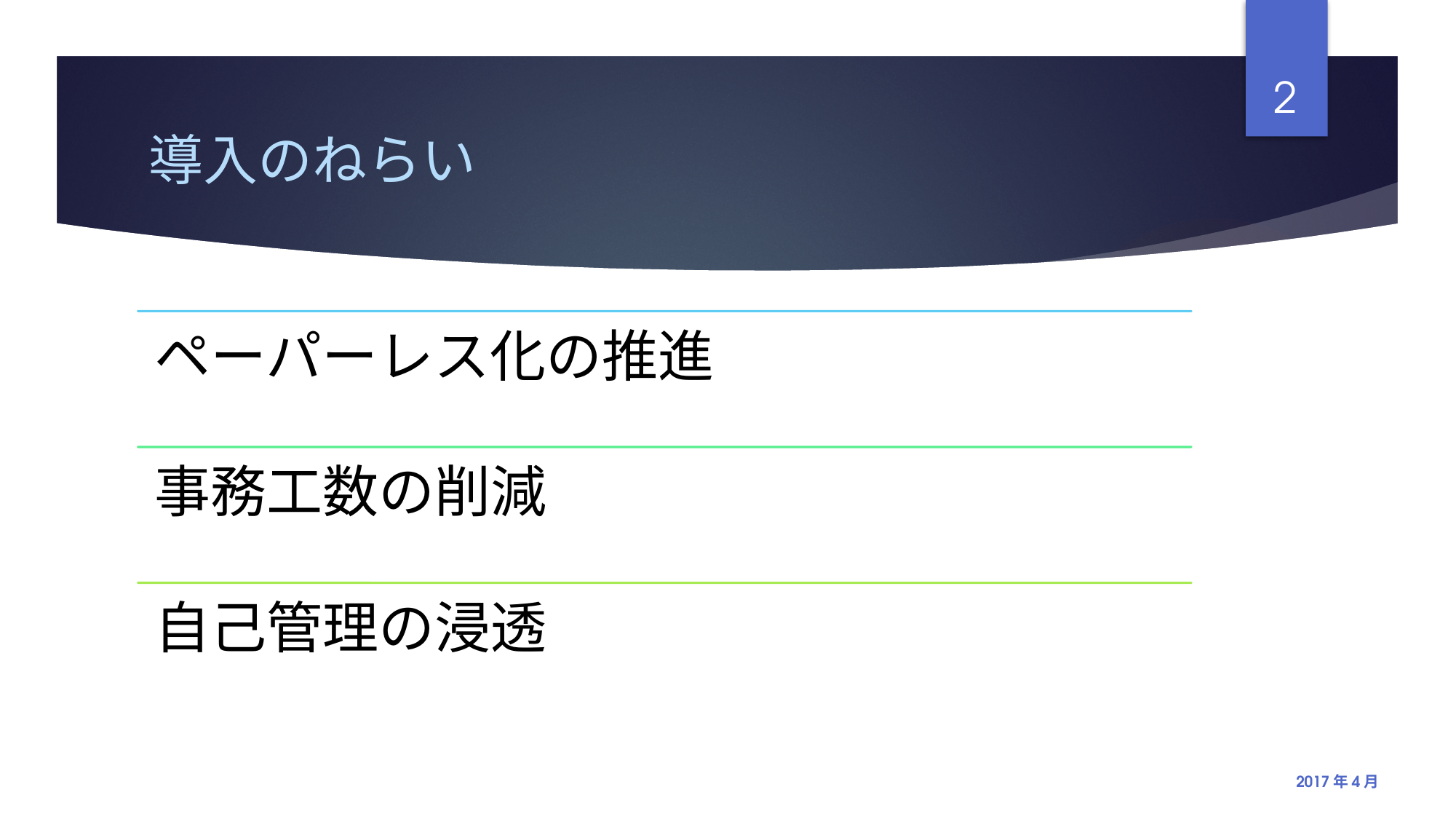

2
# 導入のねらい
ペーパーレス化の推進
事務工数の削減
自己管理の浸透
2017年4月